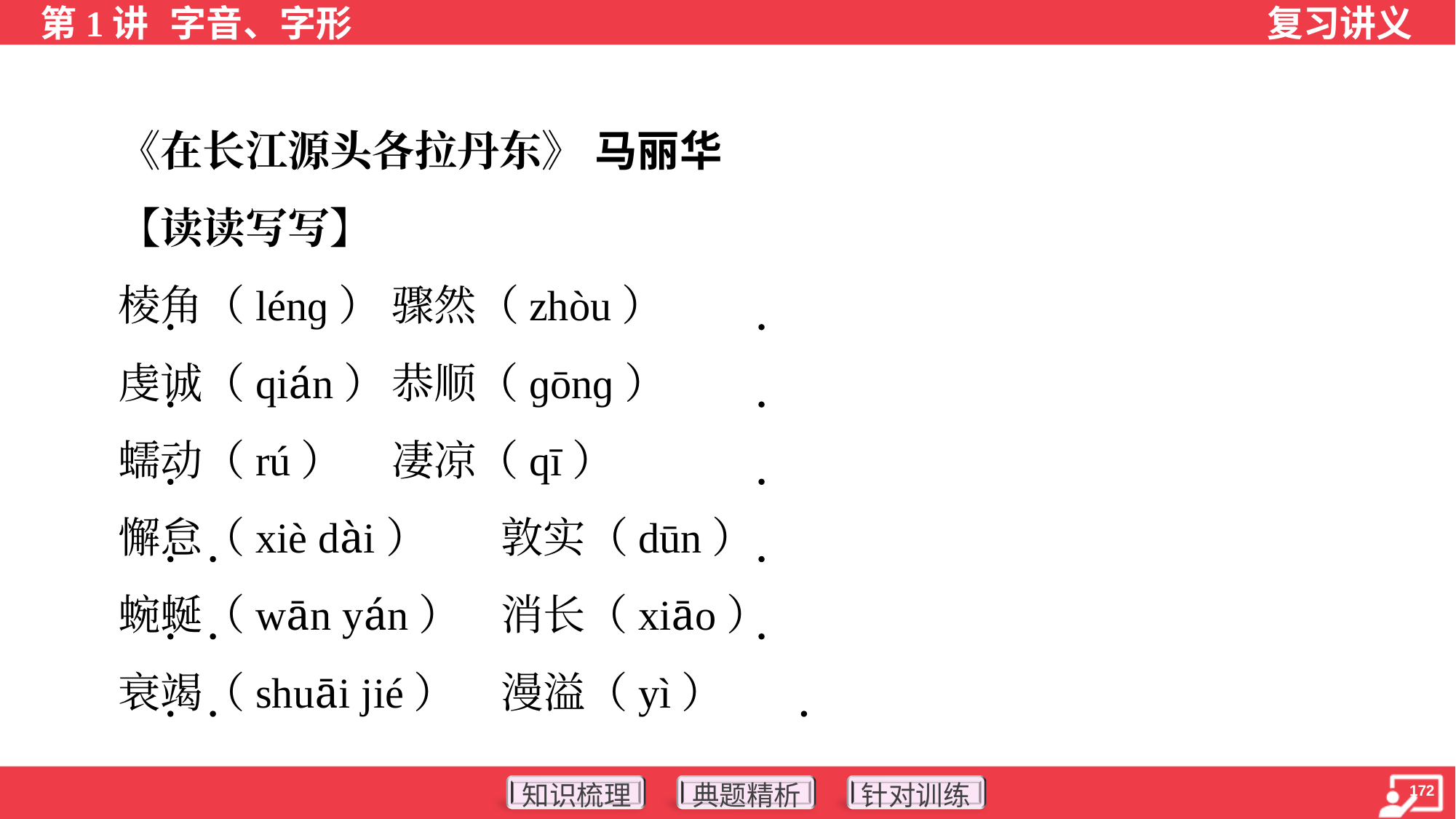

《在长江源头各拉丹东》 马丽华
    【读读写写】
    棱角（lénɡ）	骤然（zhòu）
    虔诚（qián）	恭顺（ɡōnɡ）
    蠕动（rú）	凄凉（qī）
    懈怠（xiè dài）	敦实（dūn）
    蜿蜒（wān yán）	消长（xiāo）
    衰竭（shuāi jié）	漫溢（yì）